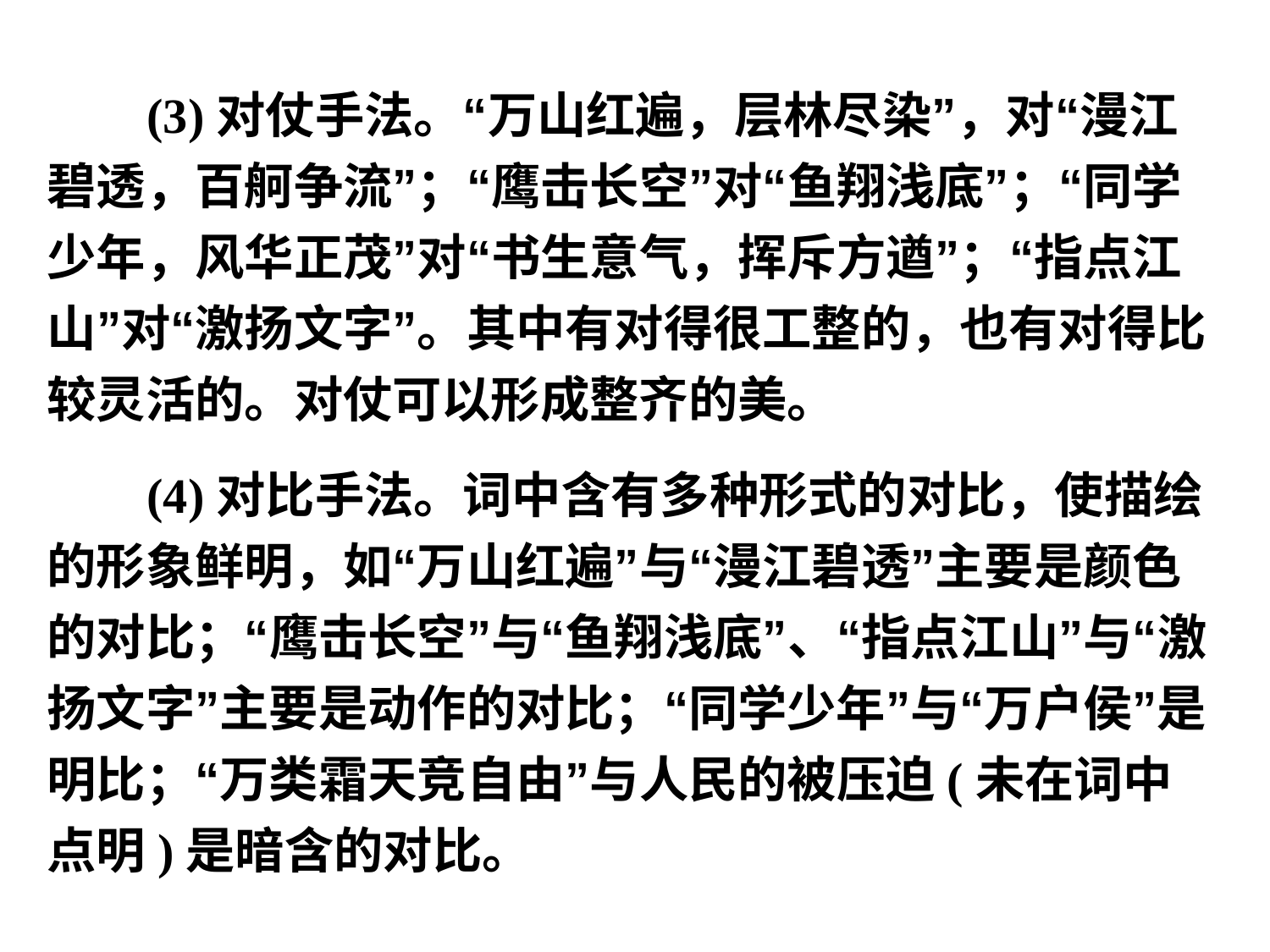

(3)对仗手法。“万山红遍，层林尽染”，对“漫江碧透，百舸争流”；“鹰击长空”对“鱼翔浅底”；“同学少年，风华正茂”对“书生意气，挥斥方遒”；“指点江山”对“激扬文字”。其中有对得很工整的，也有对得比较灵活的。对仗可以形成整齐的美。
(4)对比手法。词中含有多种形式的对比，使描绘的形象鲜明，如“万山红遍”与“漫江碧透”主要是颜色的对比；“鹰击长空”与“鱼翔浅底”、“指点江山”与“激扬文字”主要是动作的对比；“同学少年”与“万户侯”是明比；“万类霜天竞自由”与人民的被压迫(未在词中点明)是暗含的对比。